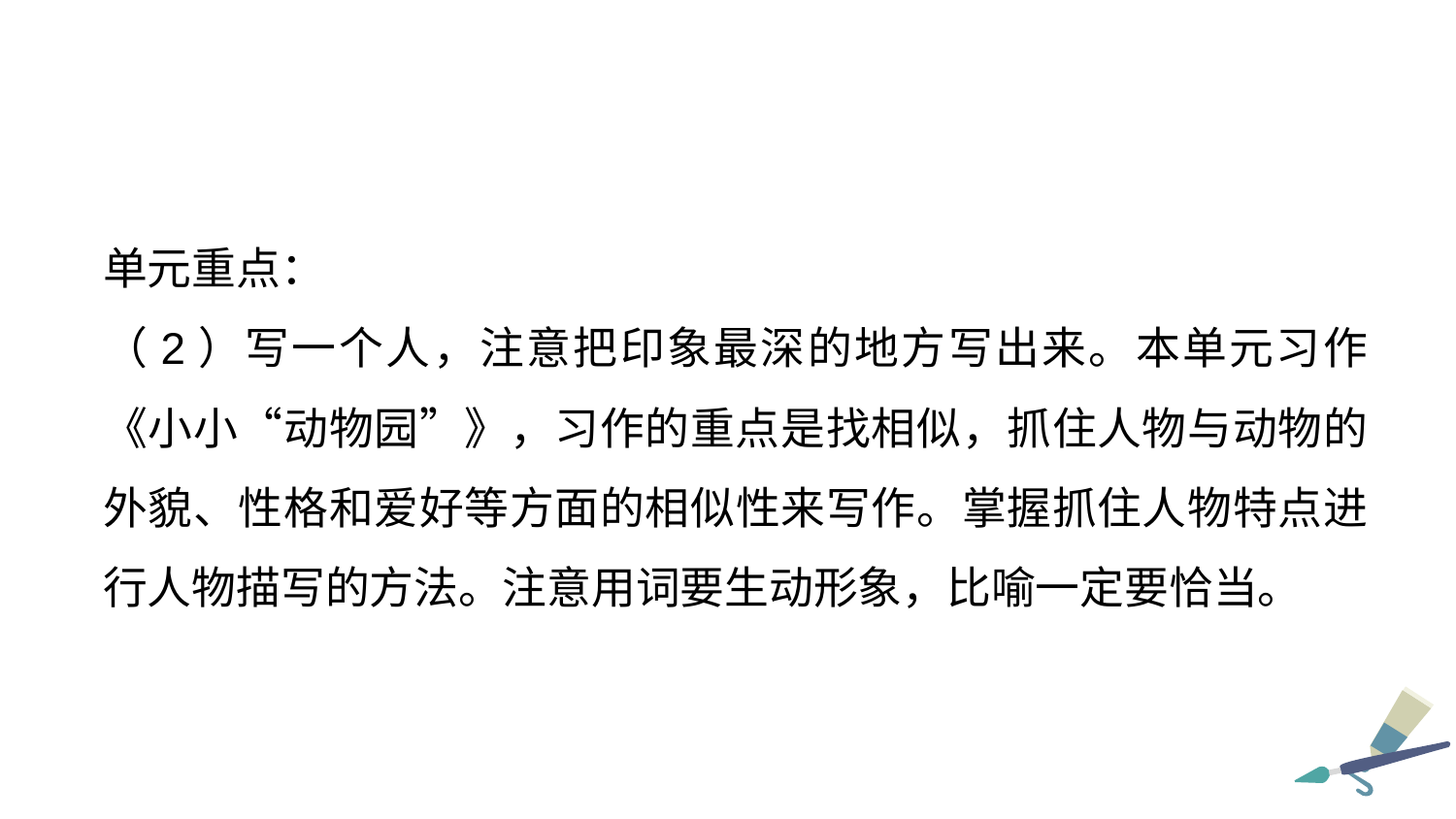

单元重点：
（2）写一个人，注意把印象最深的地方写出来。本单元习作《小小“动物园”》，习作的重点是找相似，抓住人物与动物的外貌、性格和爱好等方面的相似性来写作。掌握抓住人物特点进行人物描写的方法。注意用词要生动形象，比喻一定要恰当。